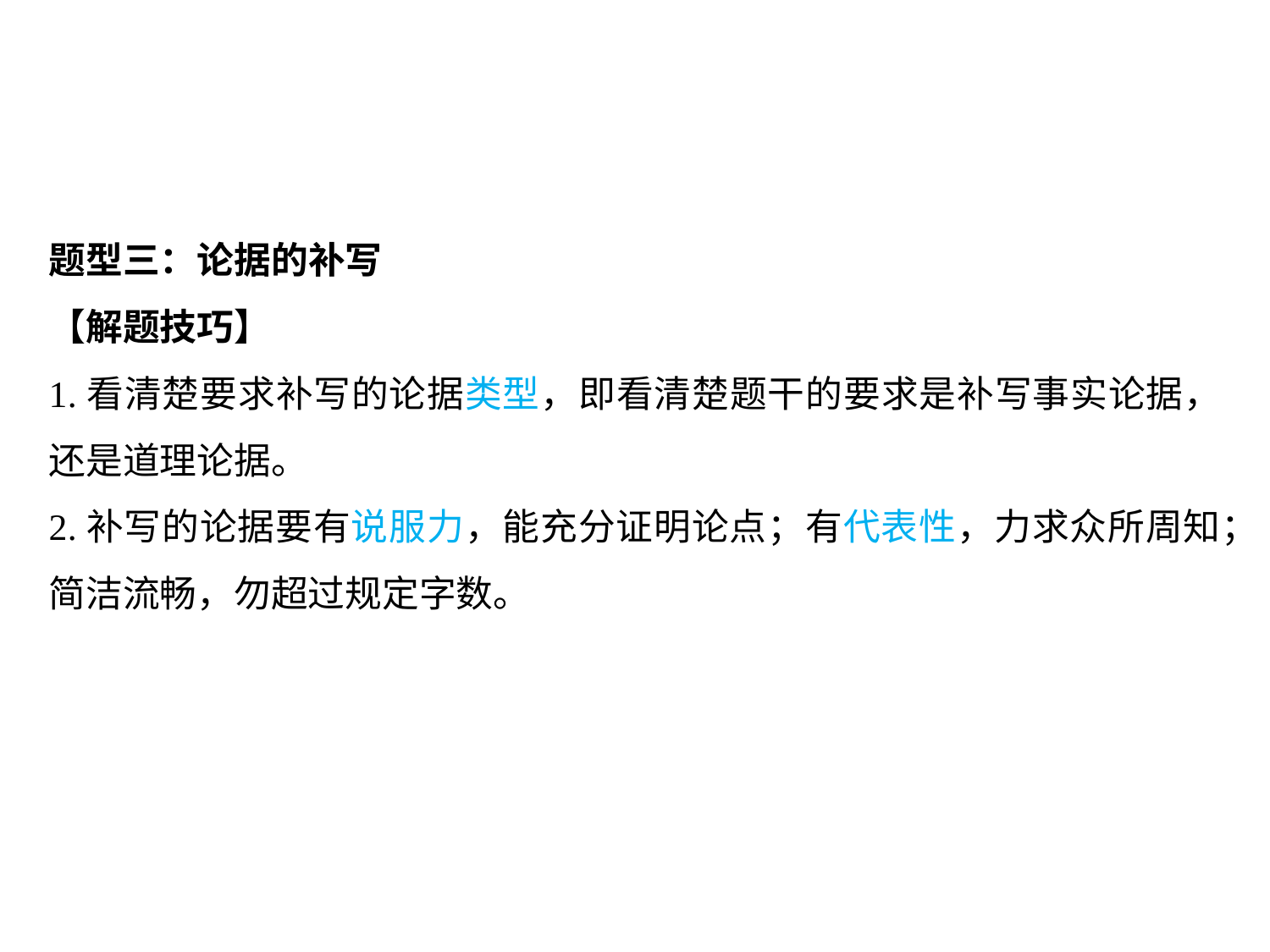

题型三：论据的补写
【解题技巧】
1.看清楚要求补写的论据类型，即看清楚题干的要求是补写事实论据，还是道理论据。
2.补写的论据要有说服力，能充分证明论点；有代表性，力求众所周知；简洁流畅，勿超过规定字数。